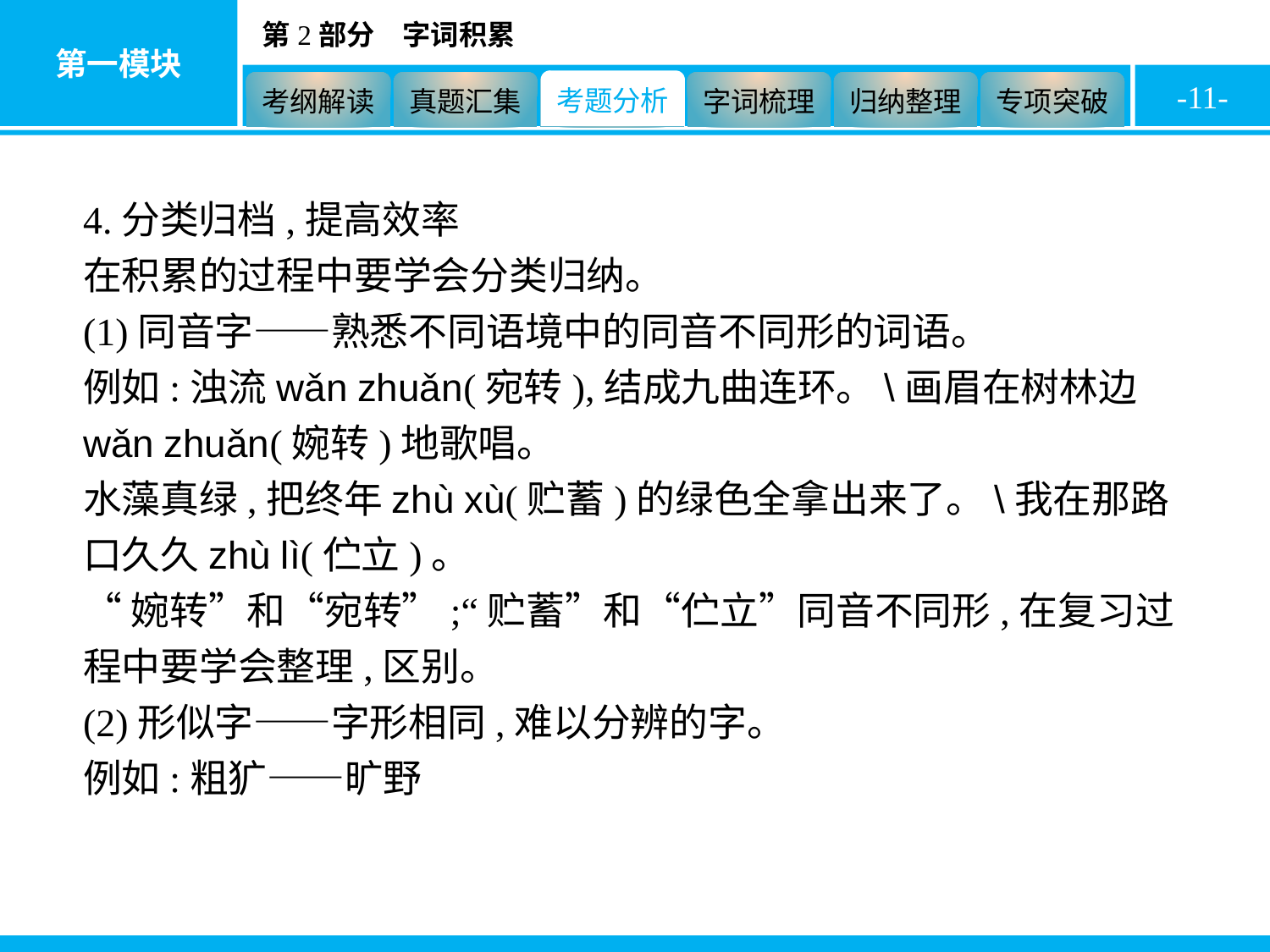

-11-
4.分类归档,提高效率
在积累的过程中要学会分类归纳。
(1)同音字——熟悉不同语境中的同音不同形的词语。
例如:浊流wǎn zhuǎn(宛转),结成九曲连环。\画眉在树林边wǎn zhuǎn(婉转)地歌唱。
水藻真绿,把终年zhù xù(贮蓄)的绿色全拿出来了。\我在那路口久久zhù lì(伫立)。
“婉转”和“宛转”;“贮蓄”和“伫立”同音不同形,在复习过程中要学会整理,区别。
(2)形似字——字形相同,难以分辨的字。
例如:粗犷——旷野